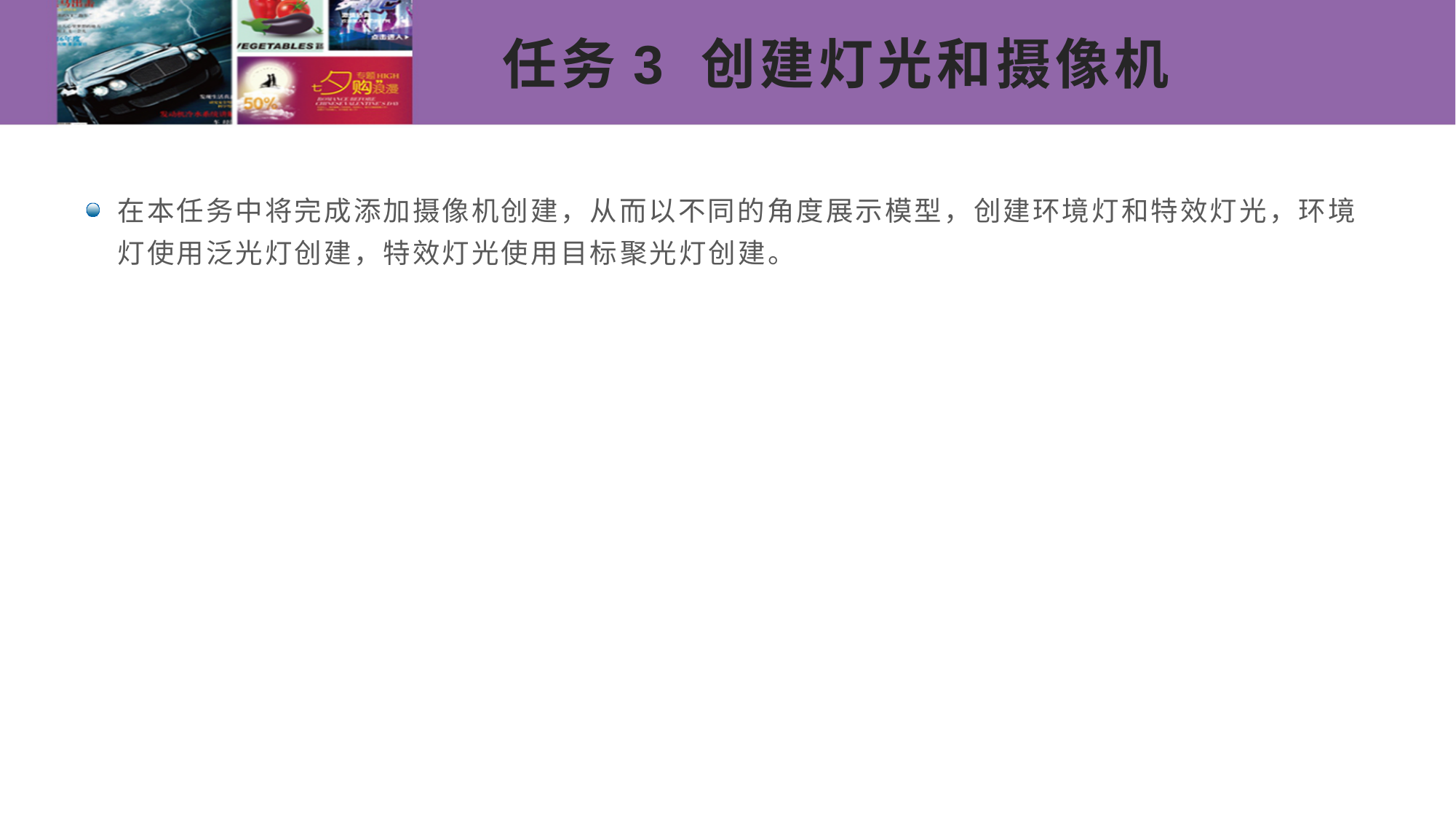

# 任务3 创建灯光和摄像机
在本任务中将完成添加摄像机创建，从而以不同的角度展示模型，创建环境灯和特效灯光，环境灯使用泛光灯创建，特效灯光使用目标聚光灯创建。